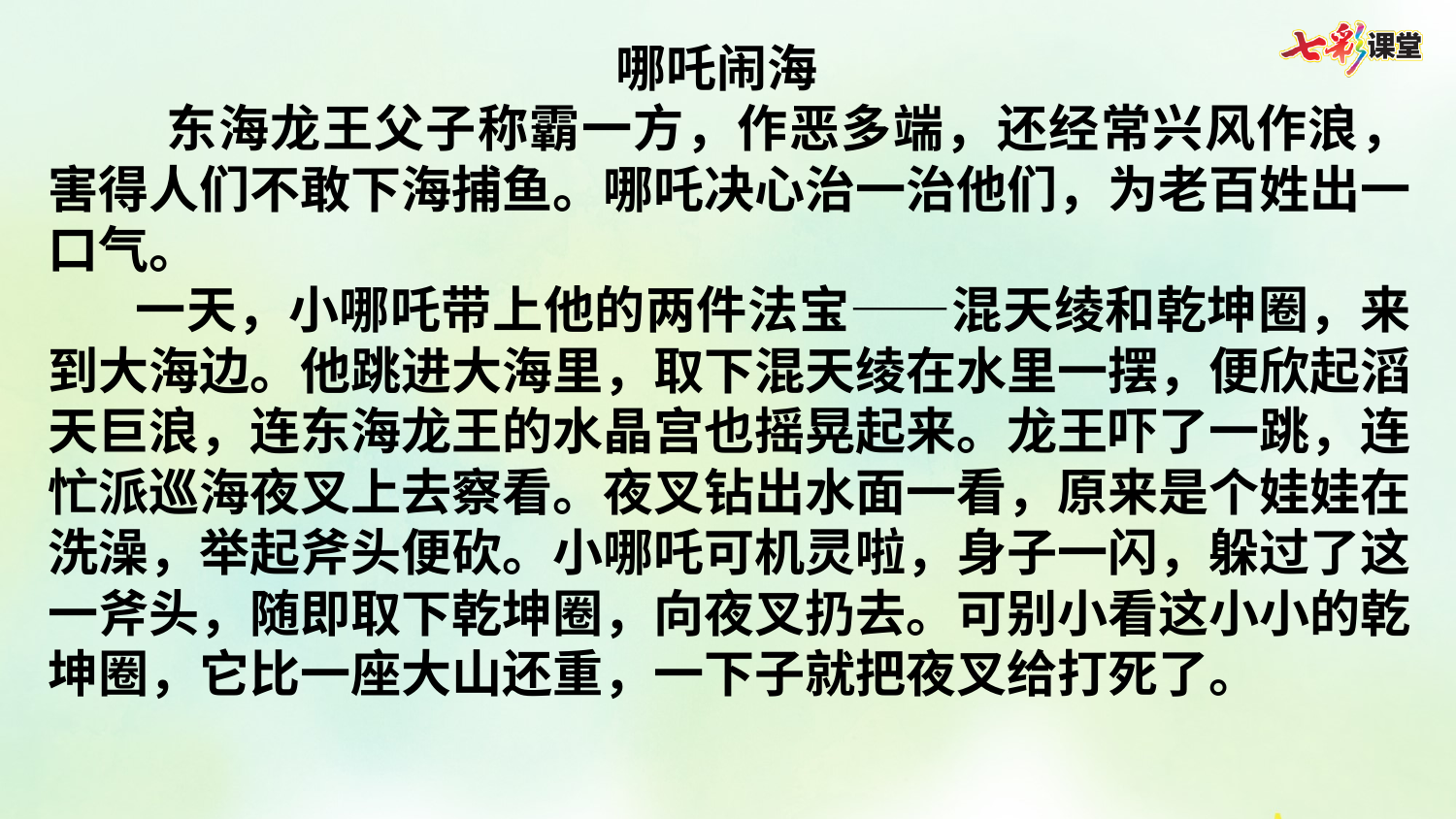

哪吒闹海
    东海龙王父子称霸一方，作恶多端，还经常兴风作浪，害得人们不敢下海捕鱼。哪吒决心治一治他们，为老百姓出一口气。
    一天，小哪吒带上他的两件法宝——混天绫和乾坤圈，来到大海边。他跳进大海里，取下混天绫在水里一摆，便欣起滔天巨浪，连东海龙王的水晶宫也摇晃起来。龙王吓了一跳，连忙派巡海夜叉上去察看。夜叉钻出水面一看，原来是个娃娃在洗澡，举起斧头便砍。小哪吒可机灵啦，身子一闪，躲过了这一斧头，随即取下乾坤圈，向夜叉扔去。可别小看这小小的乾坤圈，它比一座大山还重，一下子就把夜叉给打死了。